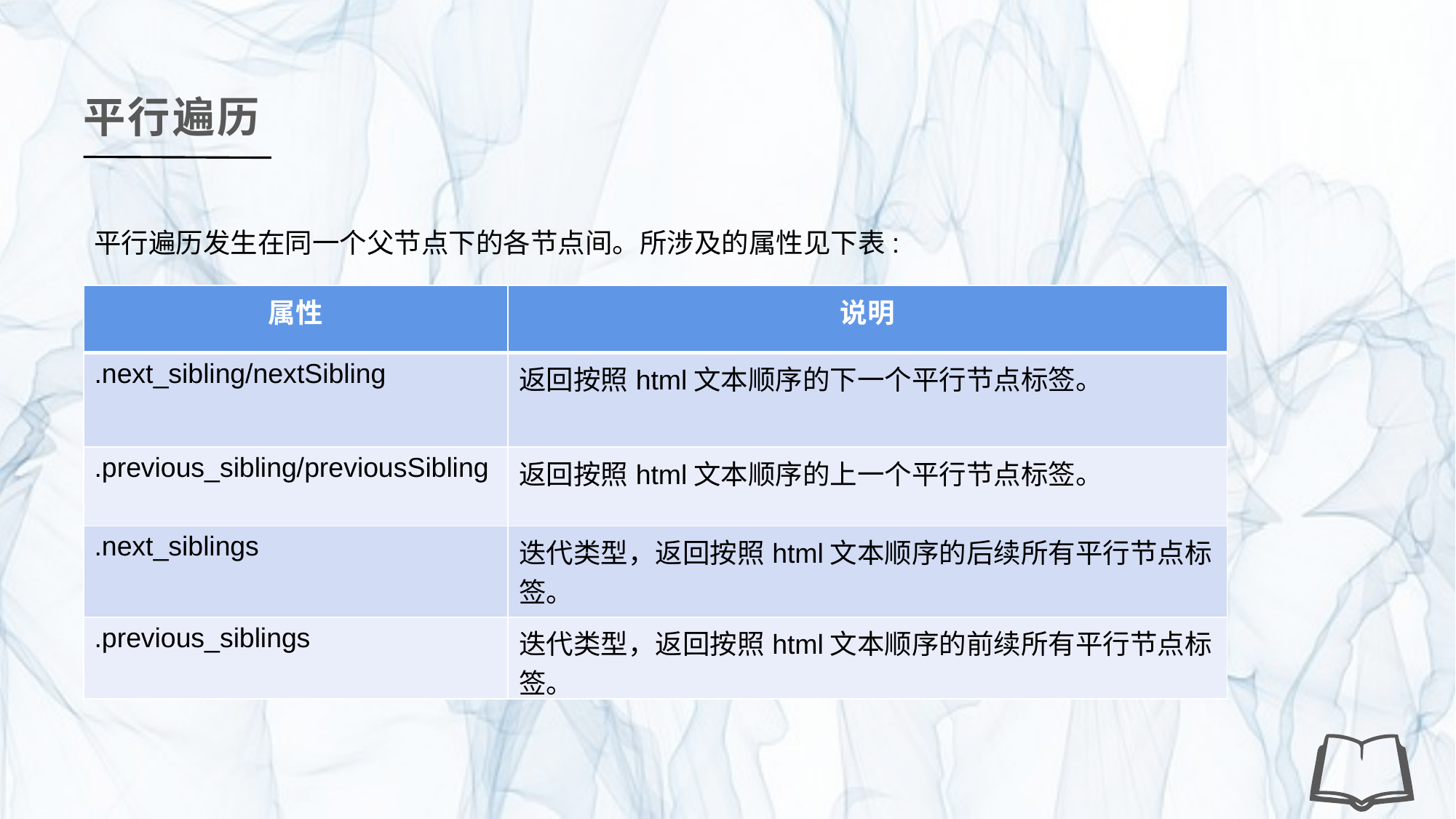

平行遍历
平行遍历发生在同一个父节点下的各节点间。所涉及的属性见下表:
| 属性 | 说明 |
| --- | --- |
| .next\_sibling/nextSibling | 返回按照html文本顺序的下一个平行节点标签。 |
| .previous\_sibling/previousSibling | 返回按照html文本顺序的上一个平行节点标签。 |
| .next\_siblings | 迭代类型，返回按照html文本顺序的后续所有平行节点标签。 |
| .previous\_siblings | 迭代类型，返回按照html文本顺序的前续所有平行节点标签。 |

23